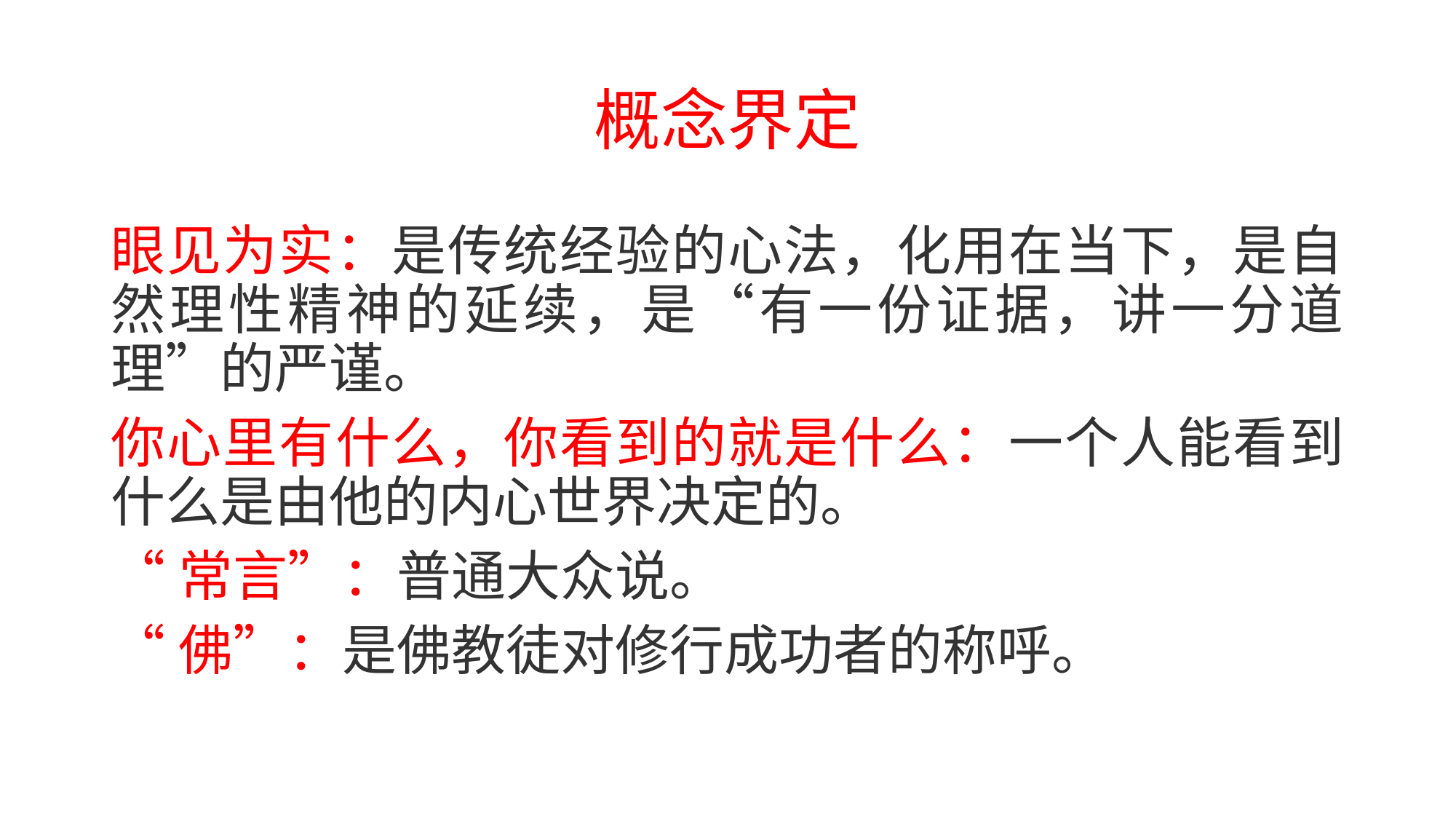

# 概念界定
眼见为实：是传统经验的心法，化用在当下，是自然理性精神的延续，是“有一份证据，讲一分道理”的严谨。
你心里有什么，你看到的就是什么：一个人能看到什么是由他的内心世界决定的。
“常言”：普通大众说。
“佛”：是佛教徒对修行成功者的称呼。